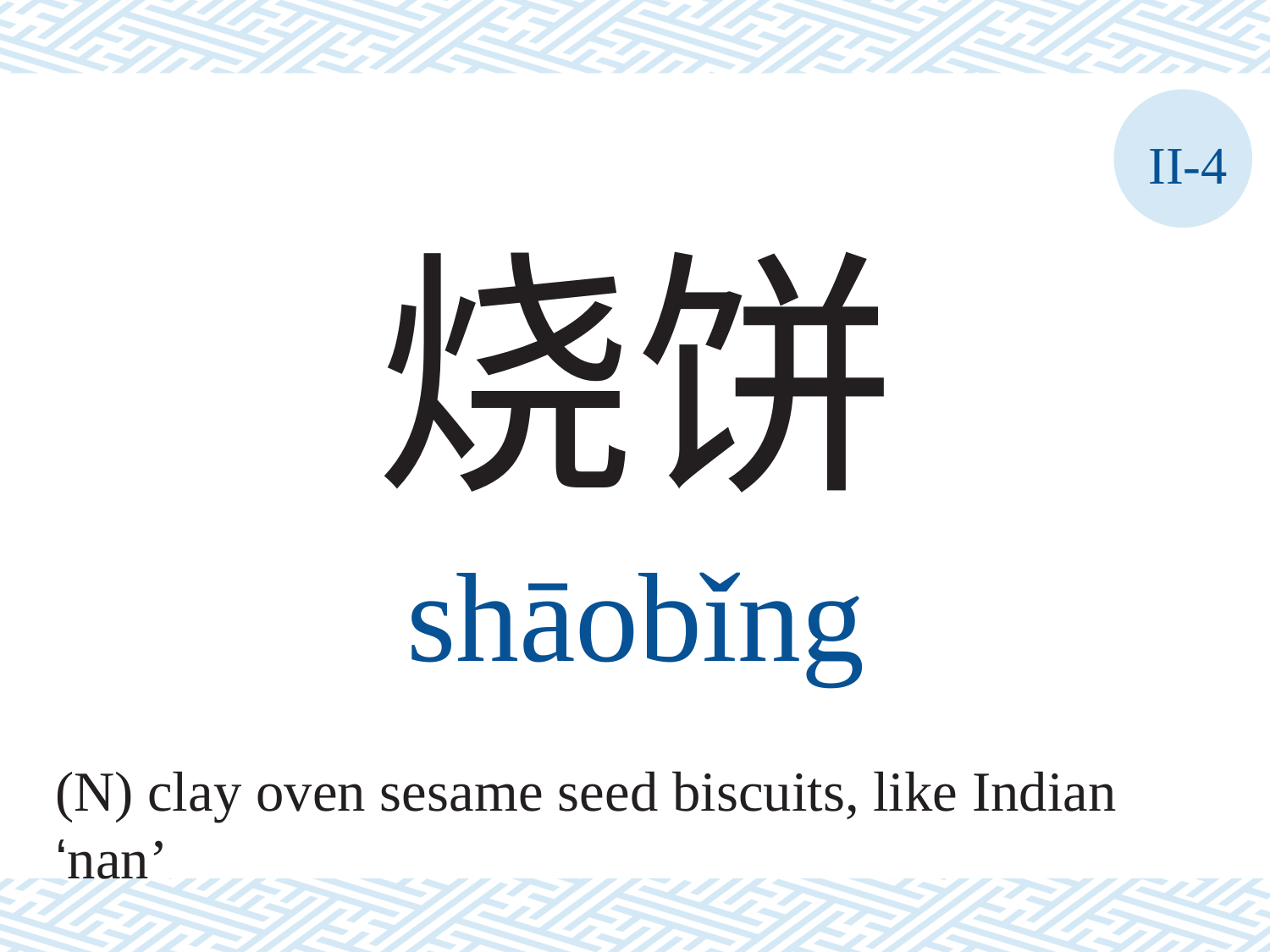

II-4
烧饼
shāobǐng

(N) clay oven sesame seed biscuits, like Indian ‘nan’